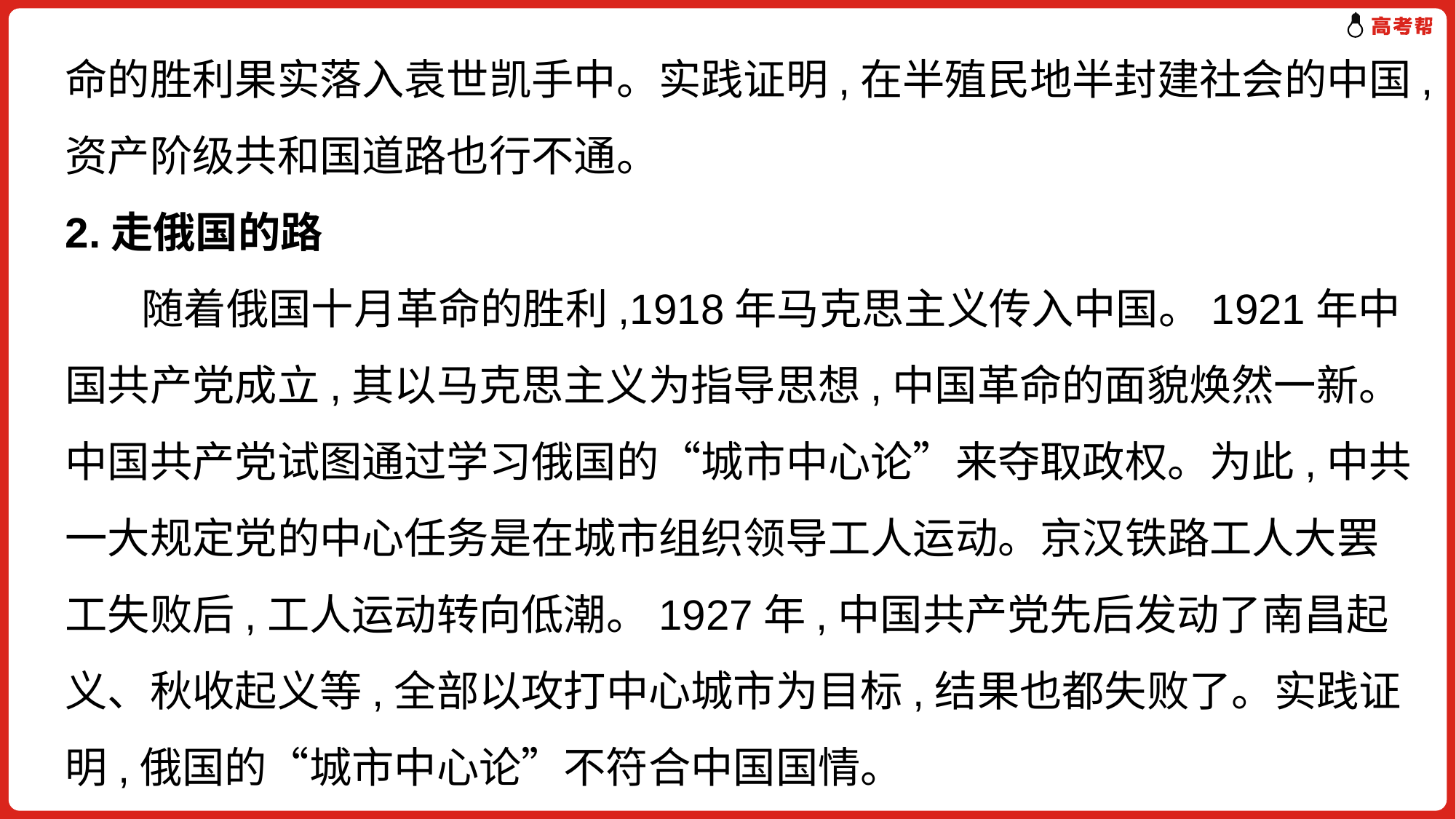

命的胜利果实落入袁世凯手中。实践证明,在半殖民地半封建社会的中国,资产阶级共和国道路也行不通。
2.走俄国的路
       随着俄国十月革命的胜利,1918年马克思主义传入中国。1921年中国共产党成立,其以马克思主义为指导思想,中国革命的面貌焕然一新。中国共产党试图通过学习俄国的“城市中心论”来夺取政权。为此,中共一大规定党的中心任务是在城市组织领导工人运动。京汉铁路工人大罢工失败后,工人运动转向低潮。1927年,中国共产党先后发动了南昌起义、秋收起义等,全部以攻打中心城市为目标,结果也都失败了。实践证明,俄国的“城市中心论”不符合中国国情。